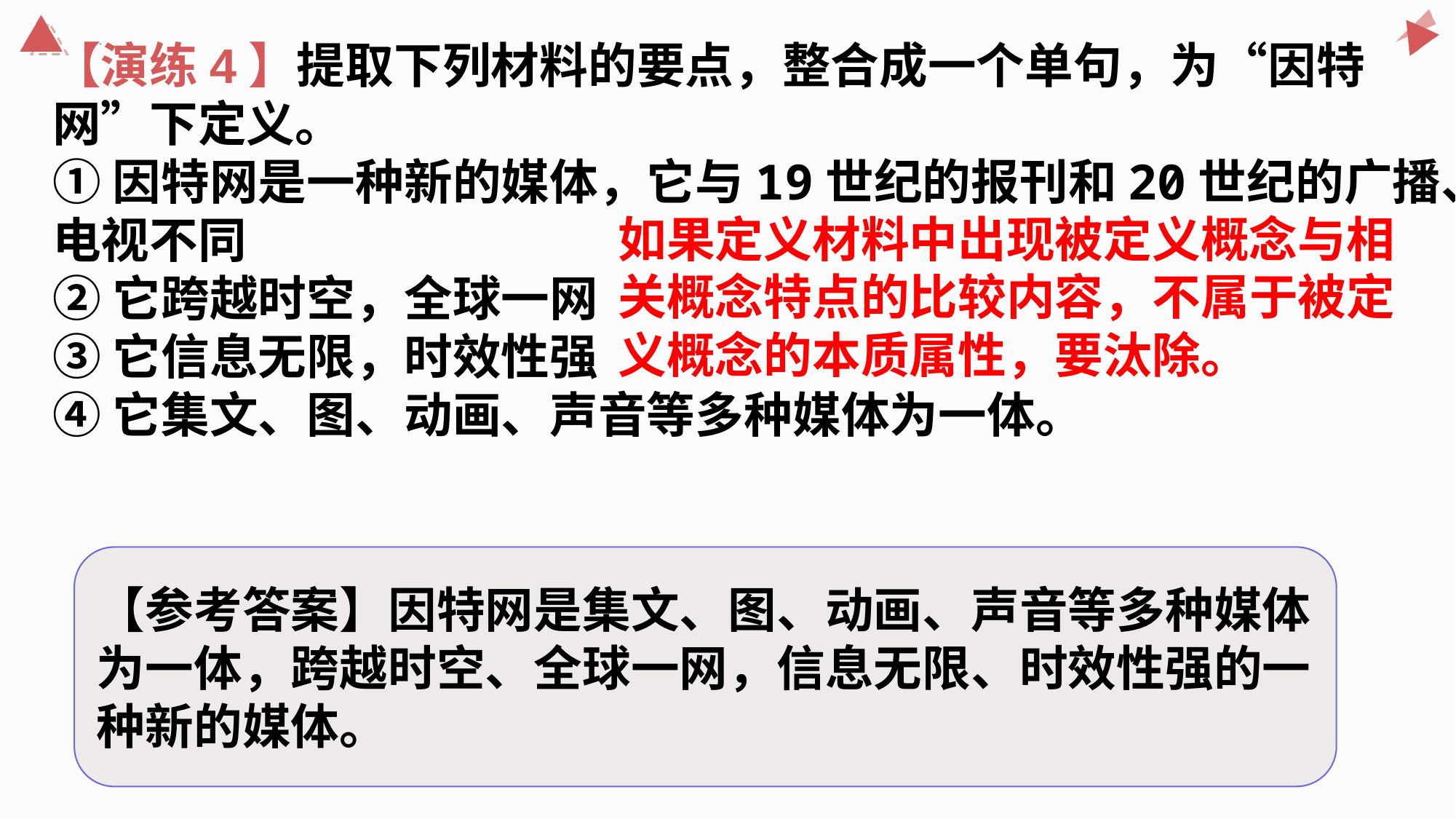

【演练4】提取下列材料的要点，整合成一个单句，为“因特网”下定义。
①因特网是一种新的媒体，它与19世纪的报刊和20世纪的广播、电视不同
②它跨越时空，全球一网
③它信息无限，时效性强
④它集文、图、动画、声音等多种媒体为一体。

如果定义材料中出现被定义概念与相关概念特点的比较内容，不属于被定义概念的本质属性，要汰除。
【参考答案】因特网是集文、图、动画、声音等多种媒体为一体，跨越时空、全球一网，信息无限、时效性强的一种新的媒体。